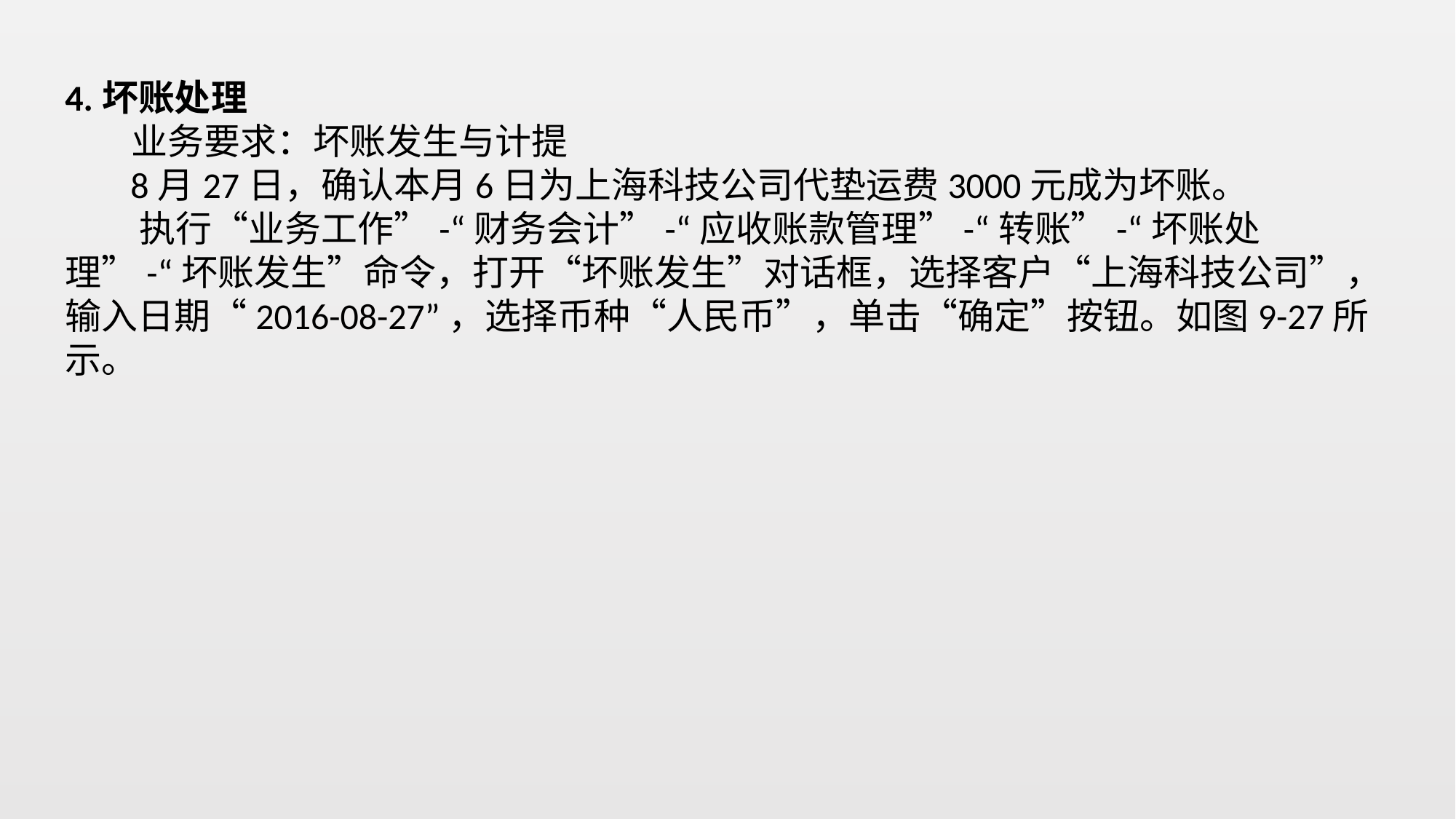

4.坏账处理
       业务要求：坏账发生与计提
        8月27日，确认本月6日为上海科技公司代垫运费3000元成为坏账。
        执行“业务工作”-“财务会计”-“应收账款管理”-“转账”-“坏账处理”-“坏账发生”命令，打开“坏账发生”对话框，选择客户“上海科技公司”，输入日期“2016-08-27”，选择币种“人民币”，单击“确定”按钮。如图9-27所示。